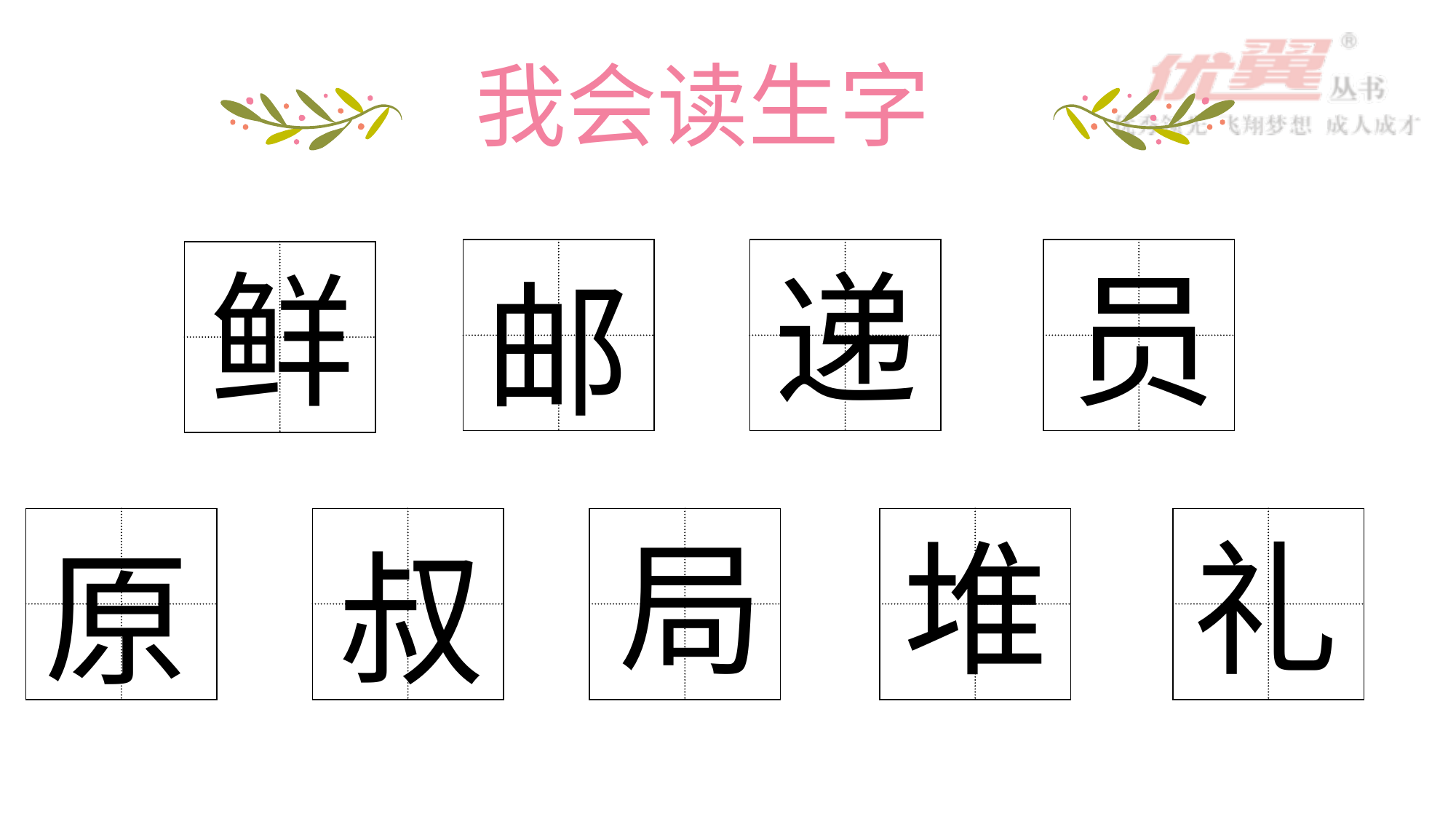

# 我会读生字

鲜
递
员
邮

局
堆
礼
原

叔